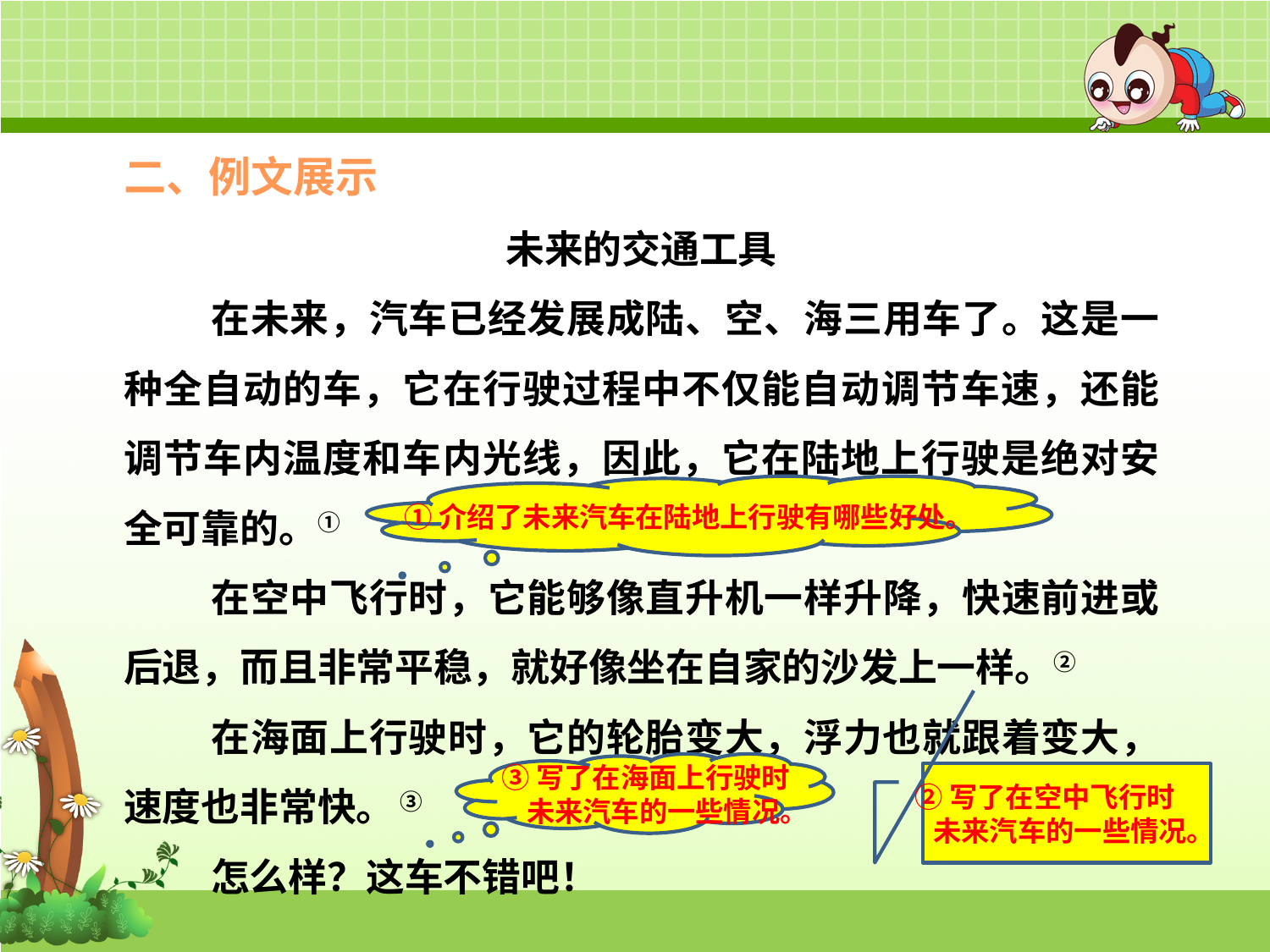

二、例文展示
未来的交通工具
在未来，汽车已经发展成陆、空、海三用车了。这是一种全自动的车，它在行驶过程中不仅能自动调节车速，还能调节车内温度和车内光线，因此，它在陆地上行驶是绝对安全可靠的。①
在空中飞行时，它能够像直升机一样升降，快速前进或后退，而且非常平稳，就好像坐在自家的沙发上一样。②
在海面上行驶时，它的轮胎变大，浮力也就跟着变大，速度也非常快。 ③
怎么样？这车不错吧！

①介绍了未来汽车在陆地上行驶有哪些好处。

  ③写了在海面上行驶时未来汽车的一些情况。

   ②写了在空中飞行时未来汽车的一些情况。